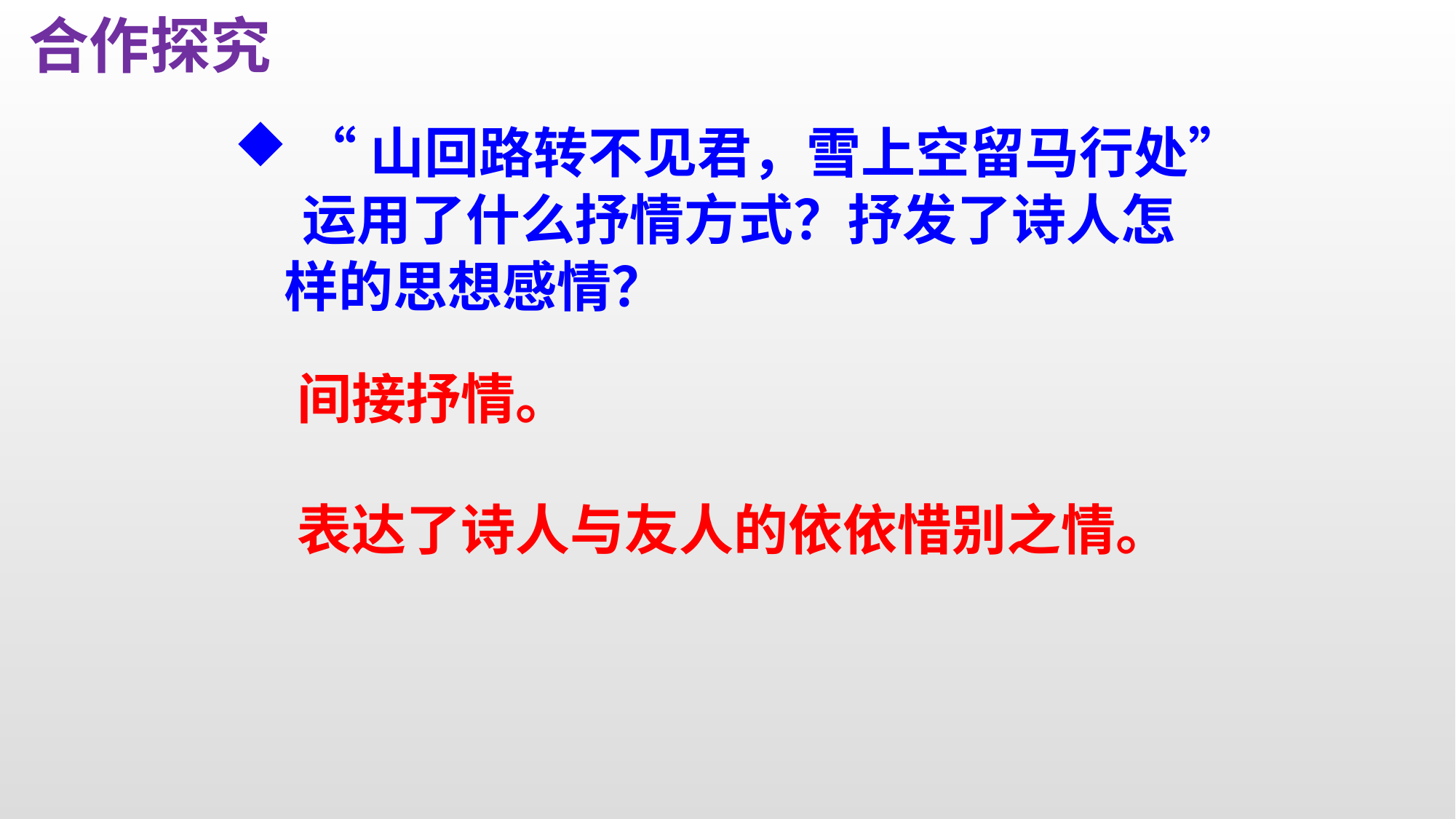

合作探究
“山回路转不见君，雪上空留马行处”运用了什么抒情方式？抒发了诗人怎
   样的思想感情？
间接抒情。

表达了诗人与友人的依依惜别之情。